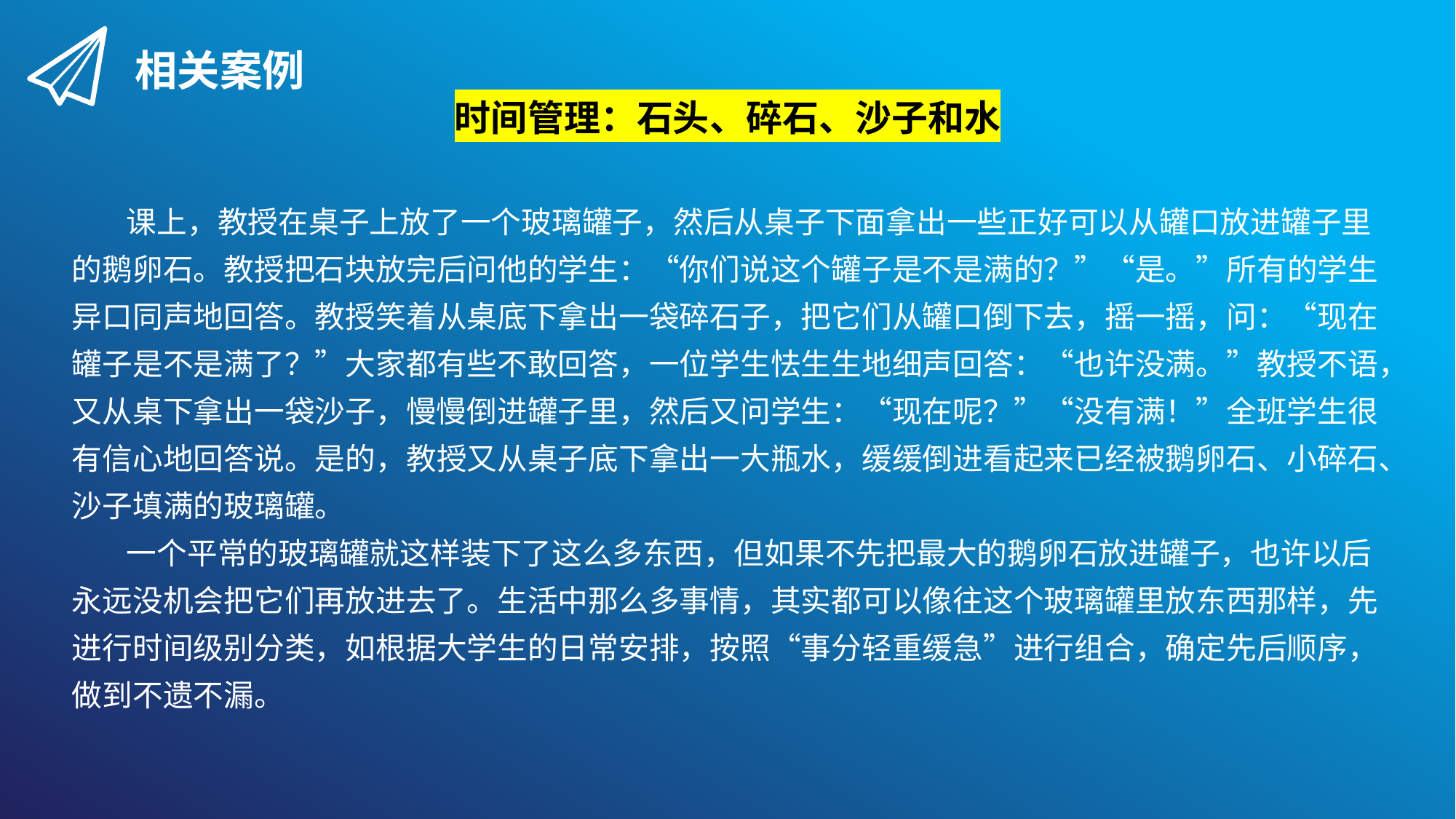

相关案例
时间管理：石头、碎石、沙子和水
课上，教授在桌子上放了一个玻璃罐子，然后从桌子下面拿出一些正好可以从罐口放进罐子里的鹅卵石。教授把石块放完后问他的学生：“你们说这个罐子是不是满的？”“是。”所有的学生异口同声地回答。教授笑着从桌底下拿出一袋碎石子，把它们从罐口倒下去，摇一摇，问：“现在罐子是不是满了？”大家都有些不敢回答，一位学生怯生生地细声回答：“也许没满。”教授不语，又从桌下拿出一袋沙子，慢慢倒进罐子里，然后又问学生：“现在呢？”“没有满！”全班学生很有信心地回答说。是的，教授又从桌子底下拿出一大瓶水，缓缓倒进看起来已经被鹅卵石、小碎石、沙子填满的玻璃罐。
一个平常的玻璃罐就这样装下了这么多东西，但如果不先把最大的鹅卵石放进罐子，也许以后永远没机会把它们再放进去了。生活中那么多事情，其实都可以像往这个玻璃罐里放东西那样，先进行时间级别分类，如根据大学生的日常安排，按照“事分轻重缓急”进行组合，确定先后顺序，做到不遗不漏。